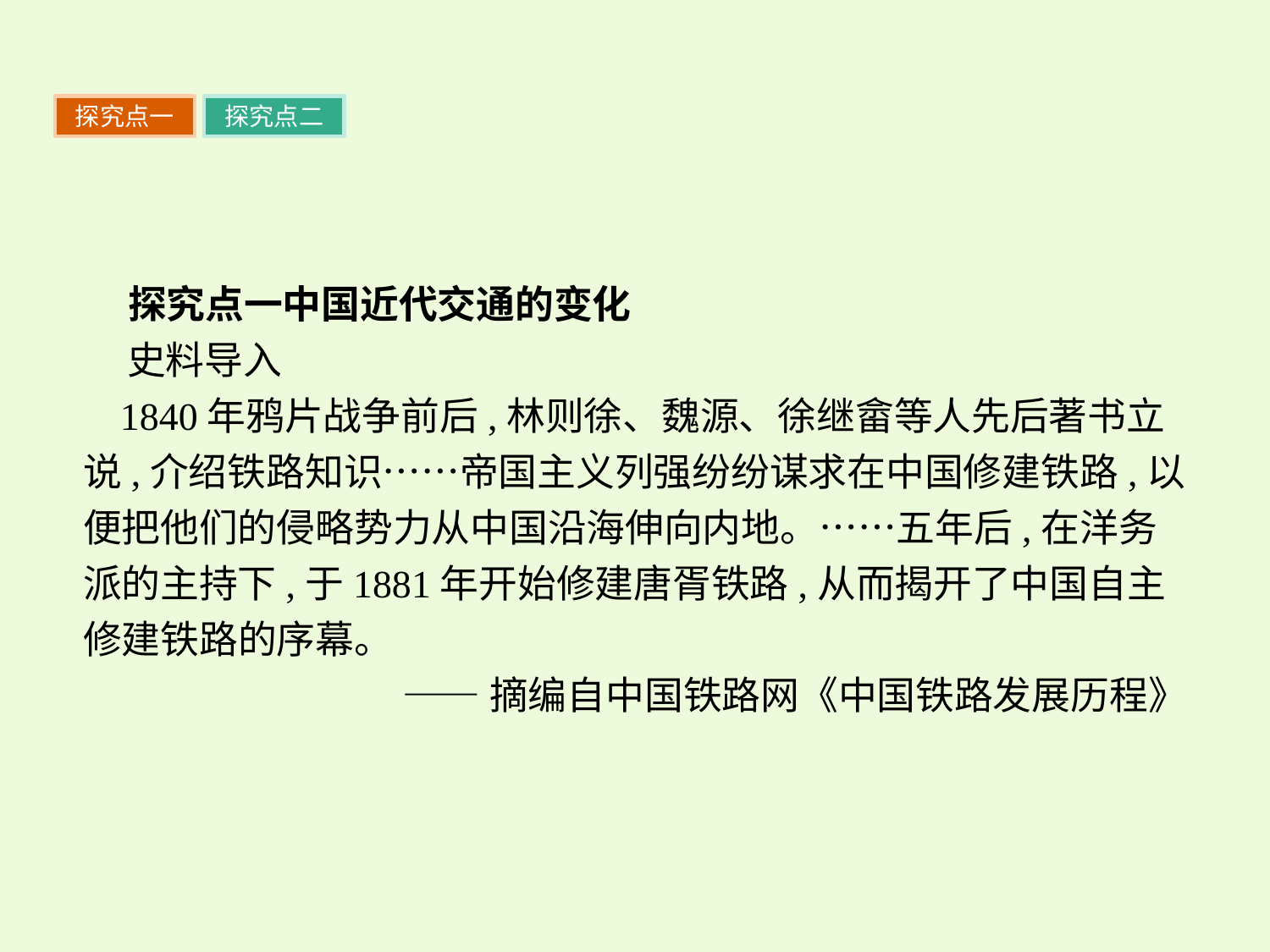

探究点一
探究点二
    探究点一中国近代交通的变化
    史料导入
1840年鸦片战争前后,林则徐、魏源、徐继畲等人先后著书立说,介绍铁路知识……帝国主义列强纷纷谋求在中国修建铁路,以便把他们的侵略势力从中国沿海伸向内地。……五年后,在洋务派的主持下,于1881年开始修建唐胥铁路,从而揭开了中国自主修建铁路的序幕。
——摘编自中国铁路网《中国铁路发展历程》